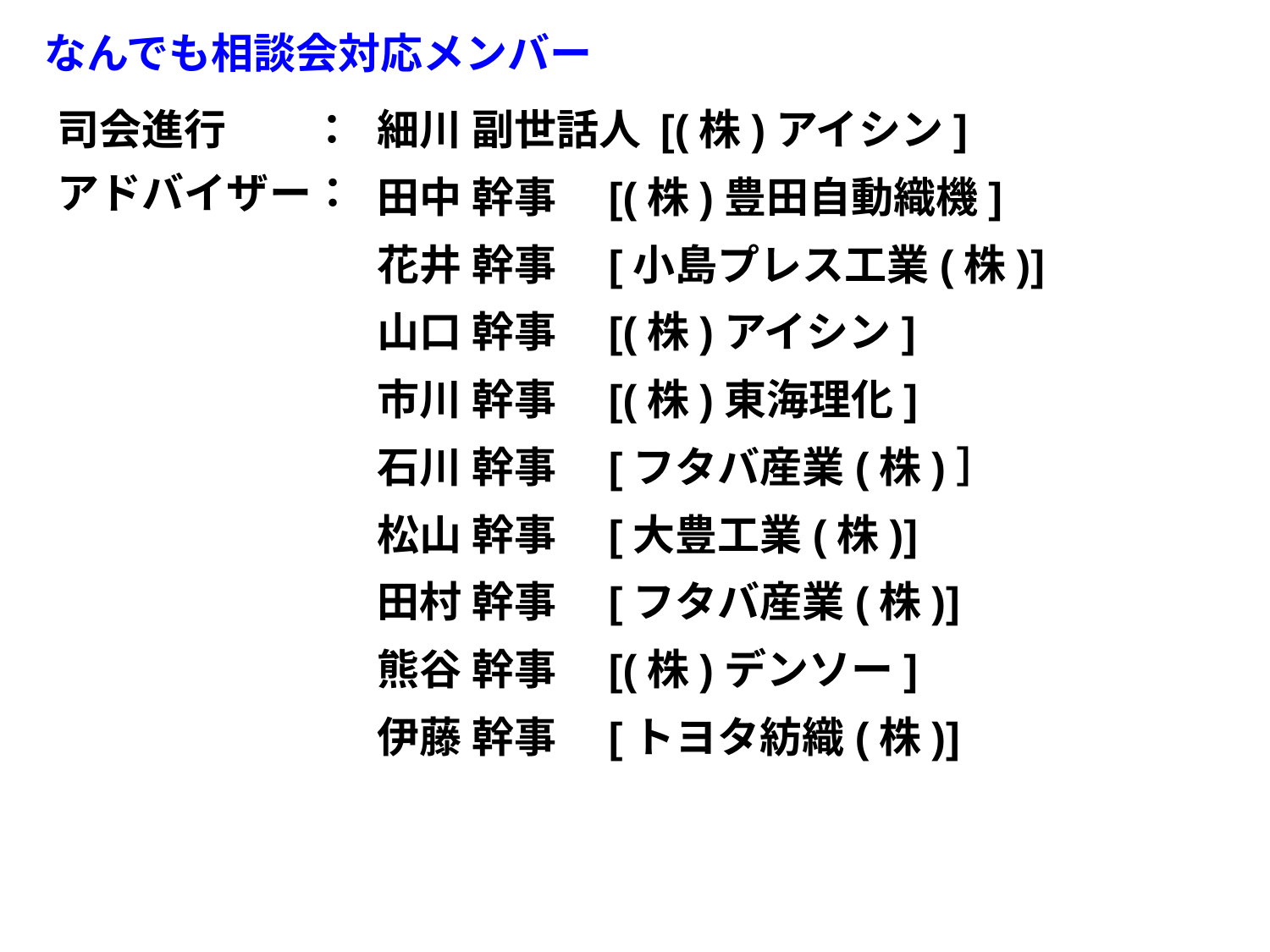

なんでも相談会対応メンバー
司会進行　　：
アドバイザー：
細川 副世話人 [(株)アイシン]
田中 幹事　[(株)豊田自動織機]
花井 幹事　[小島プレス工業(株)]
山口 幹事　[(株)アイシン]
市川 幹事　[(株)東海理化]
石川 幹事　[フタバ産業(株)］
松山 幹事　[大豊工業(株)]
田村 幹事　[フタバ産業(株)]
熊谷 幹事　[(株)デンソー]
伊藤 幹事　[トヨタ紡織(株)]